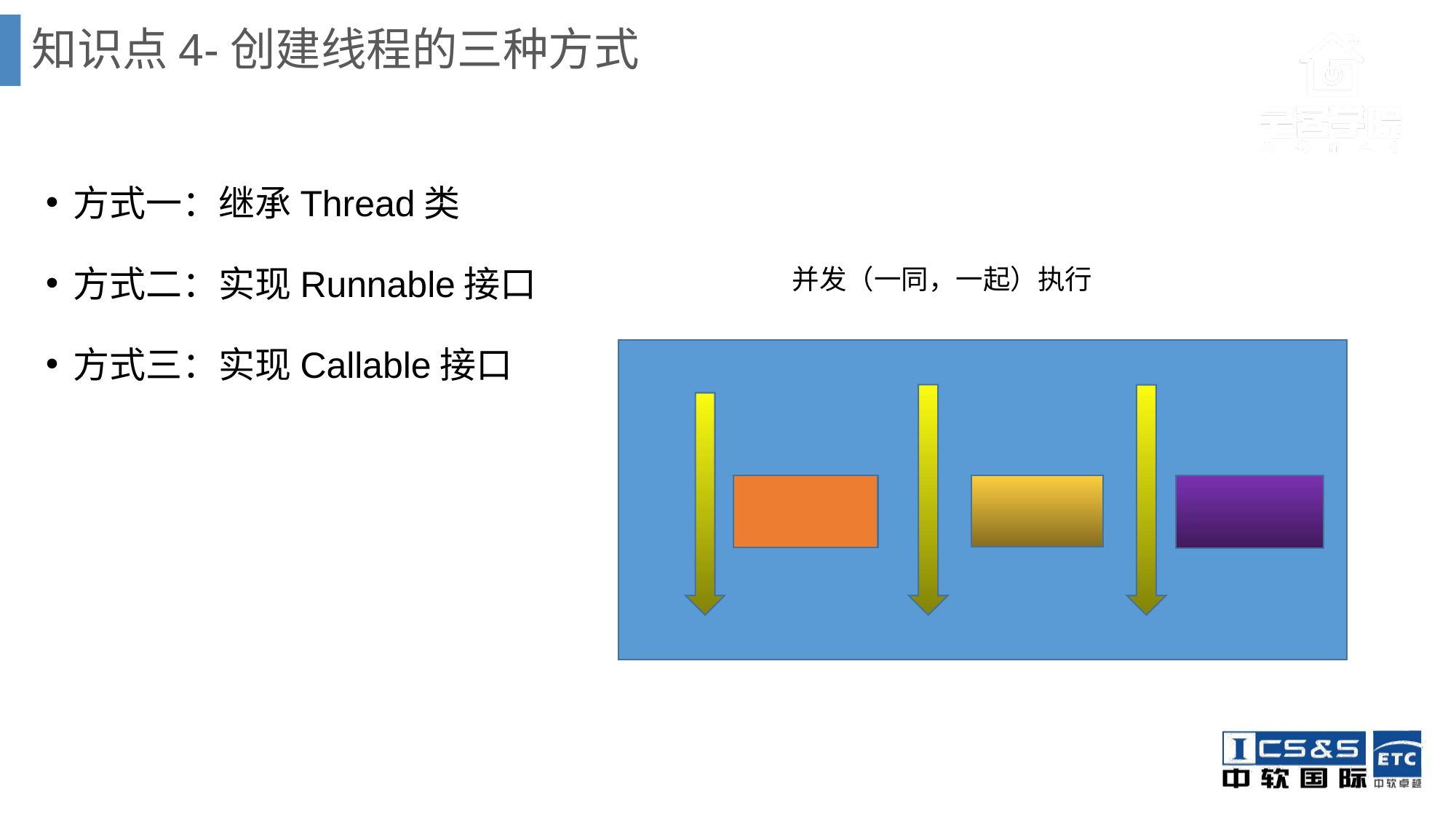

# 知识点4-创建线程的三种方式
方式一：继承Thread类
方式二：实现Runnable接口
方式三：实现Callable接口

并发（一同，一起）执行